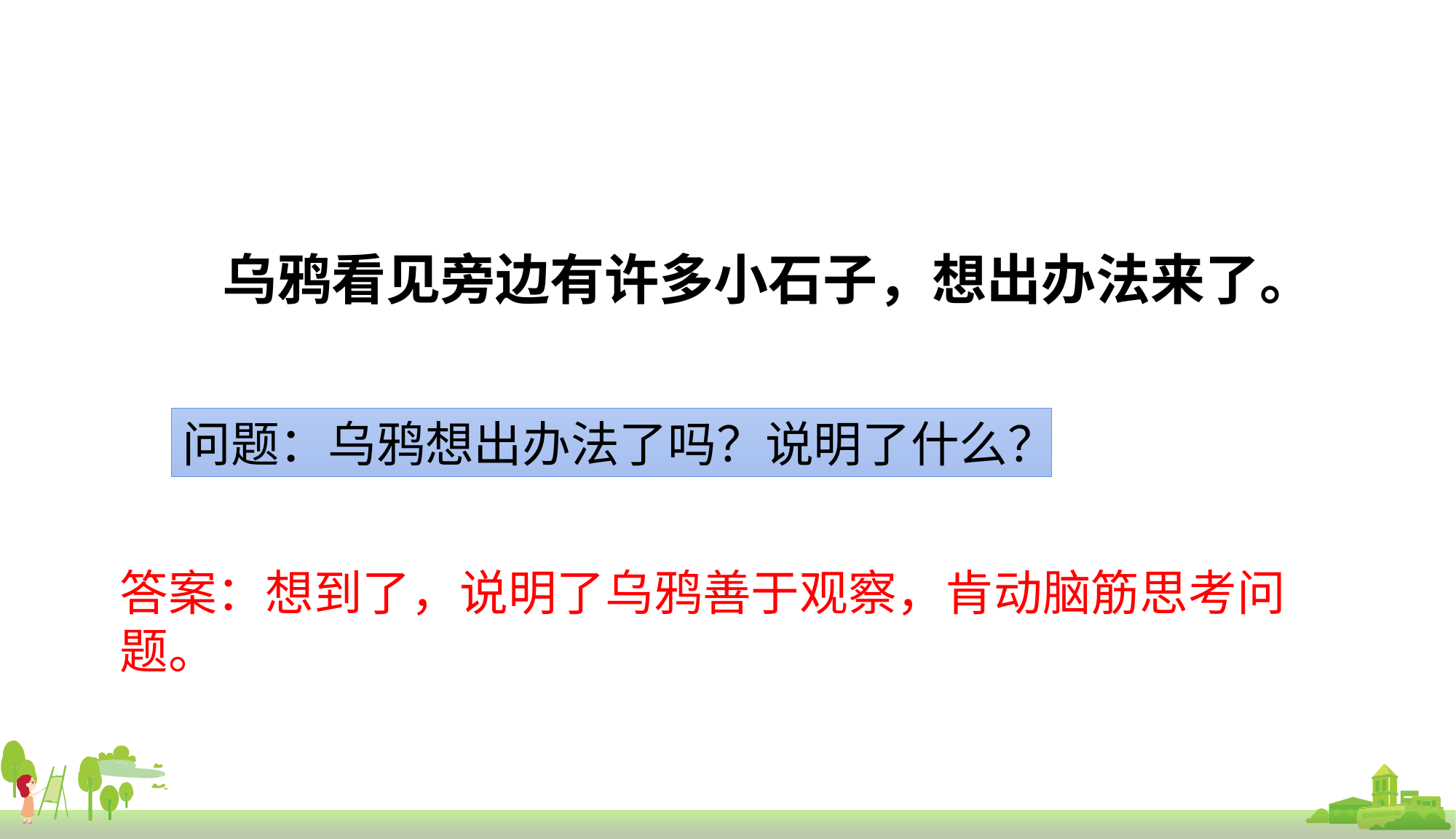

乌鸦看见旁边有许多小石子，想出办法来了。
问题：乌鸦想出办法了吗？说明了什么？
答案：想到了，说明了乌鸦善于观察，肯动脑筋思考问题。